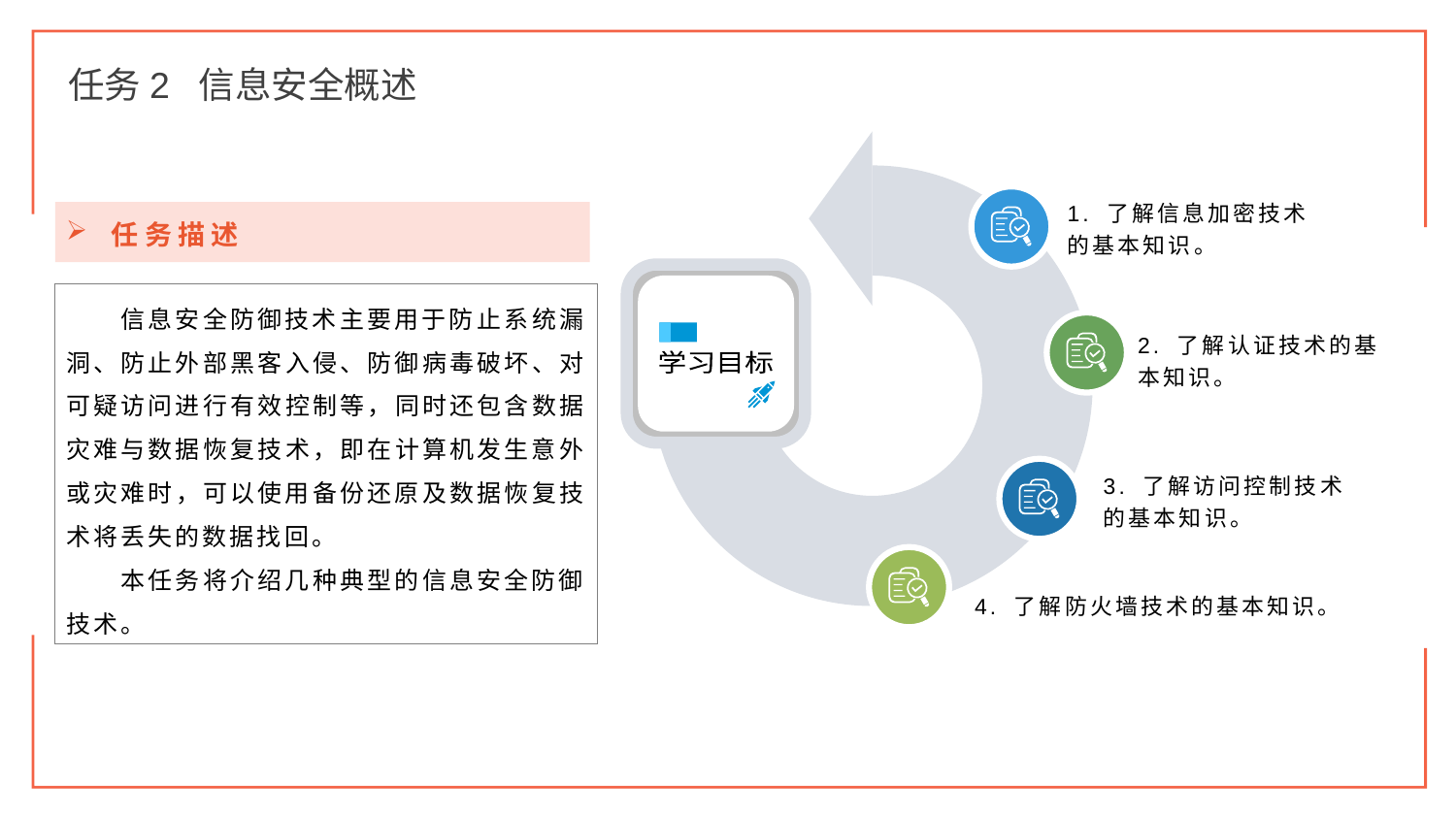

任务2  信息安全概述

1. 了解信息加密技术的基本知识。

2. 了解认证技术的基本知识。

学习目标

3. 了解访问控制技术的基本知识。

4. 了解防火墙技术的基本知识。

任务描述
信息安全防御技术主要用于防止系统漏洞、防止外部黑客入侵、防御病毒破坏、对可疑访问进行有效控制等，同时还包含数据灾难与数据恢复技术，即在计算机发生意外或灾难时，可以使用备份还原及数据恢复技术将丢失的数据找回。
本任务将介绍几种典型的信息安全防御技术。